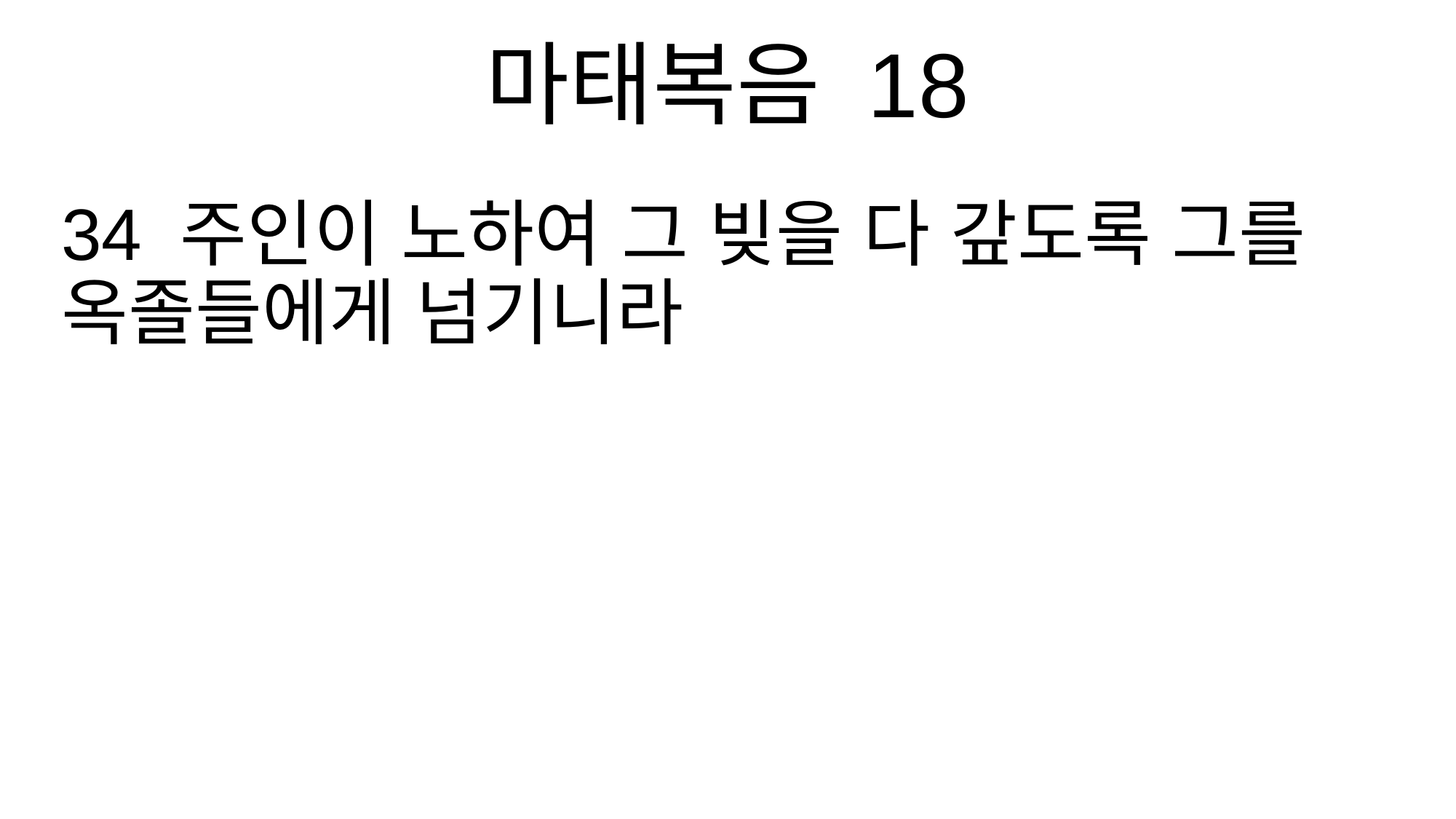

마태복음 18
34 주인이 노하여 그 빚을 다 갚도록 그를 옥졸들에게 넘기니라